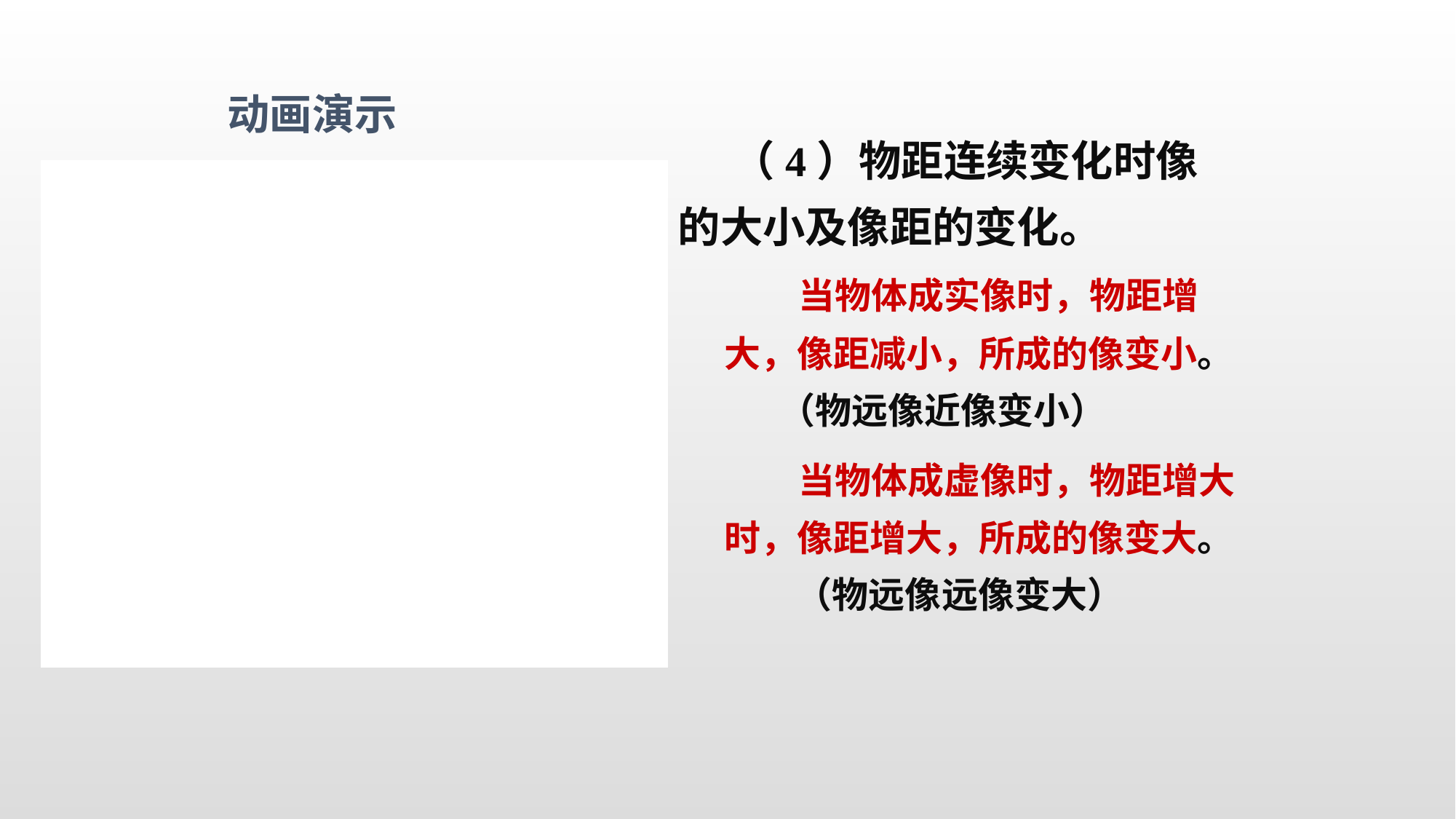

动画演示
（4）物距连续变化时像的大小及像距的变化。
 当物体成实像时，物距增大，像距减小，所成的像变小。
（物远像近像变小）
 当物体成虚像时，物距增大时，像距增大，所成的像变大。
 （物远像远像变大）